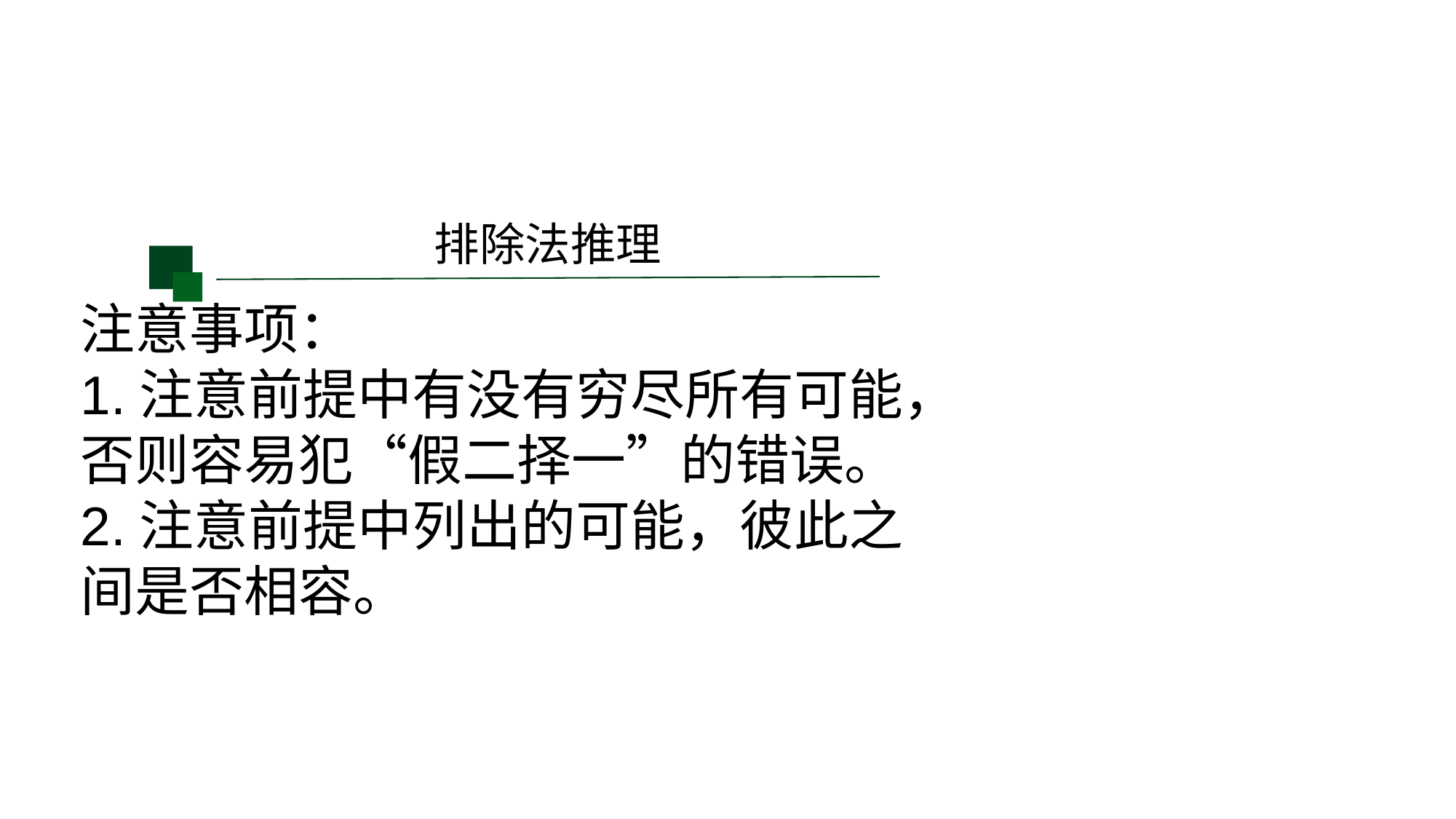

排除法推理

注意事项：
1.注意前提中有没有穷尽所有可能，否则容易犯“假二择一”的错误。
2.注意前提中列出的可能，彼此之间是否相容。